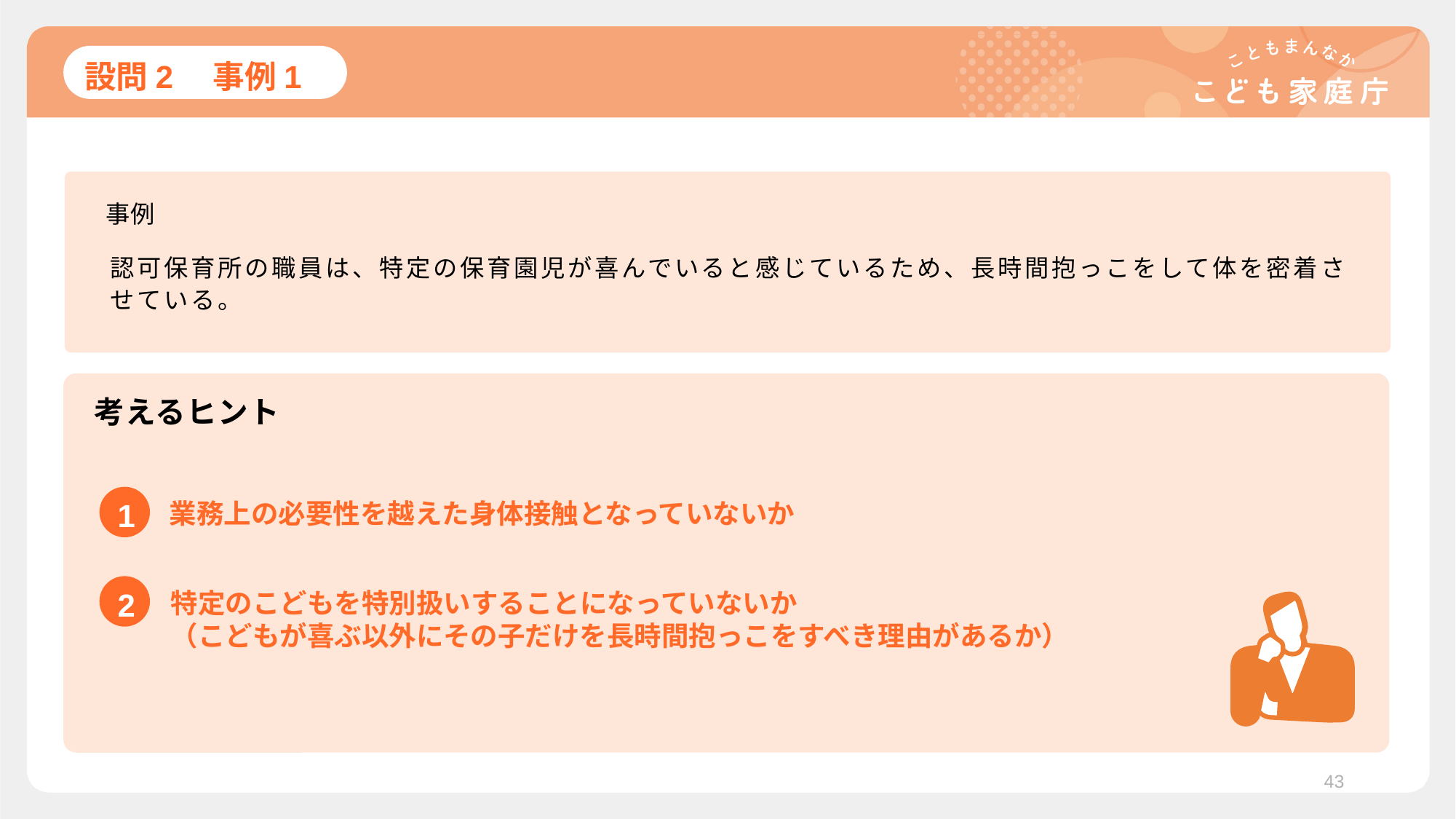

# 設問2　事例1

事例
認可保育所の職員は、特定の保育園児が喜んでいると感じているため、長時間抱っこをして体を密着させている。

考えるヒント
1
業務上の必要性を越えた身体接触となっていないか
2
特定のこどもを特別扱いすることになっていないか
（こどもが喜ぶ以外にその子だけを長時間抱っこをすべき理由があるか）

43